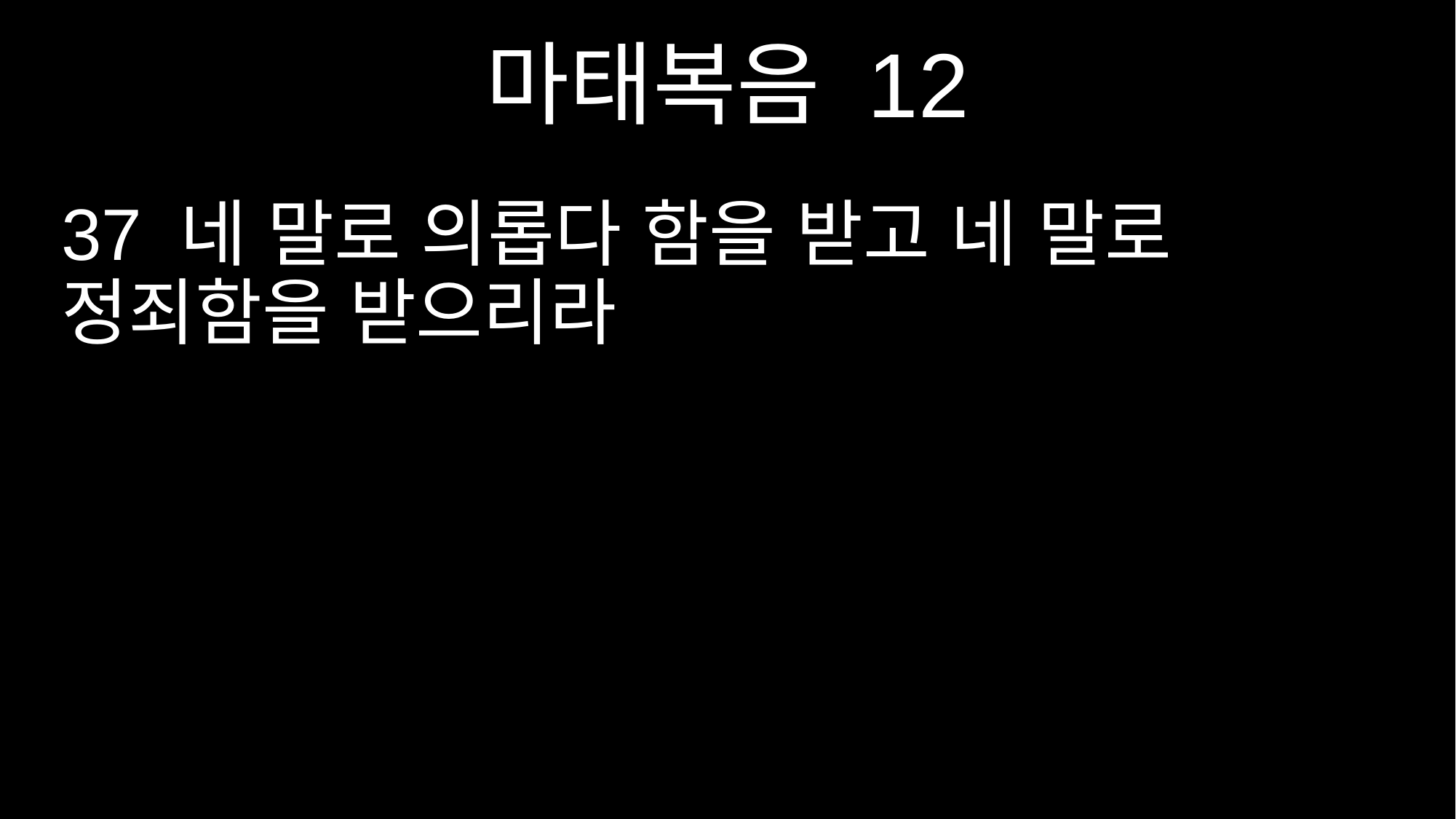

마태복음 12
37 네 말로 의롭다 함을 받고 네 말로 정죄함을 받으리라